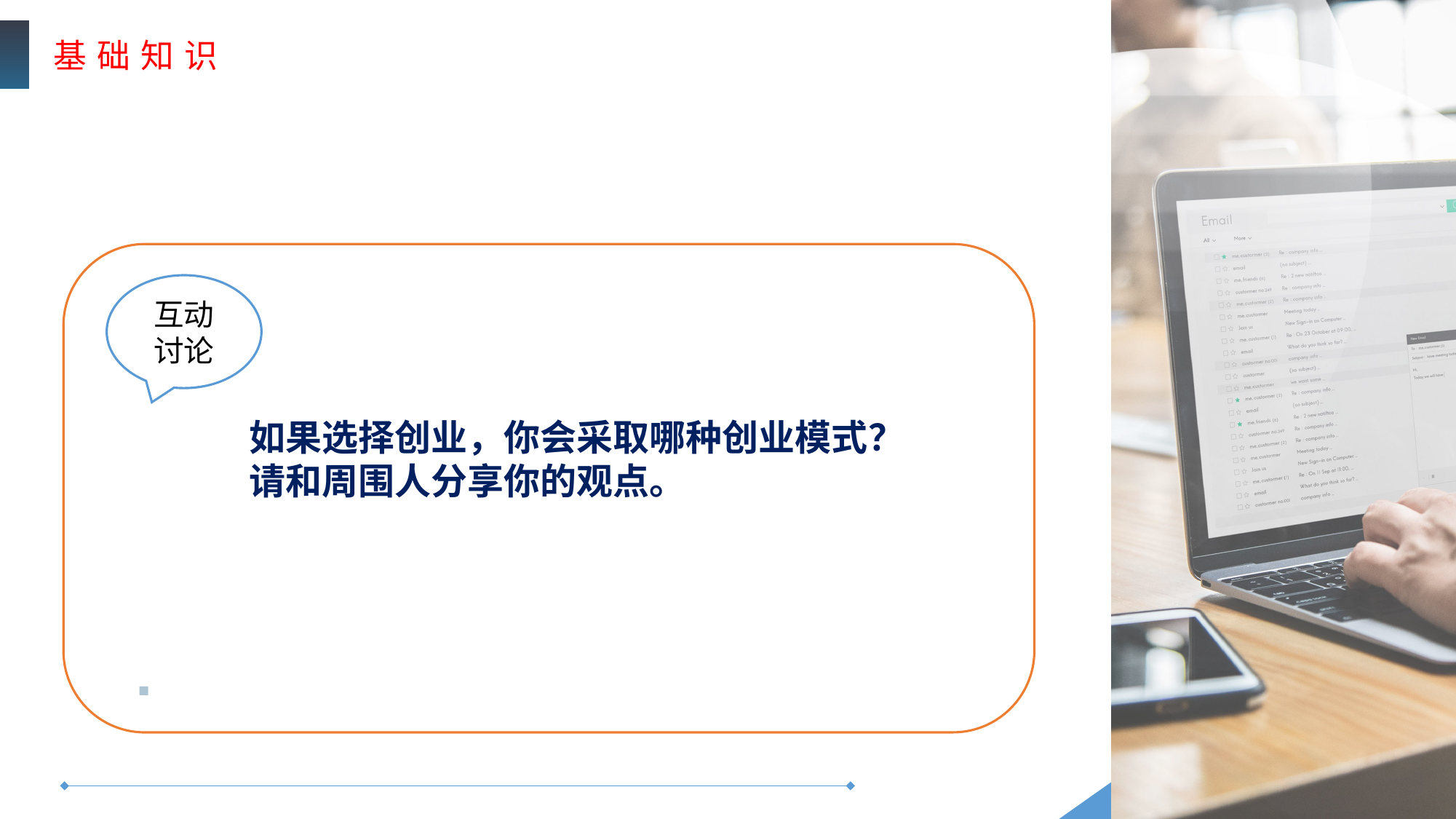

基 础 知 识

互动
讨论
如果选择创业，你会采取哪种创业模式？请和周围人分享你的观点。